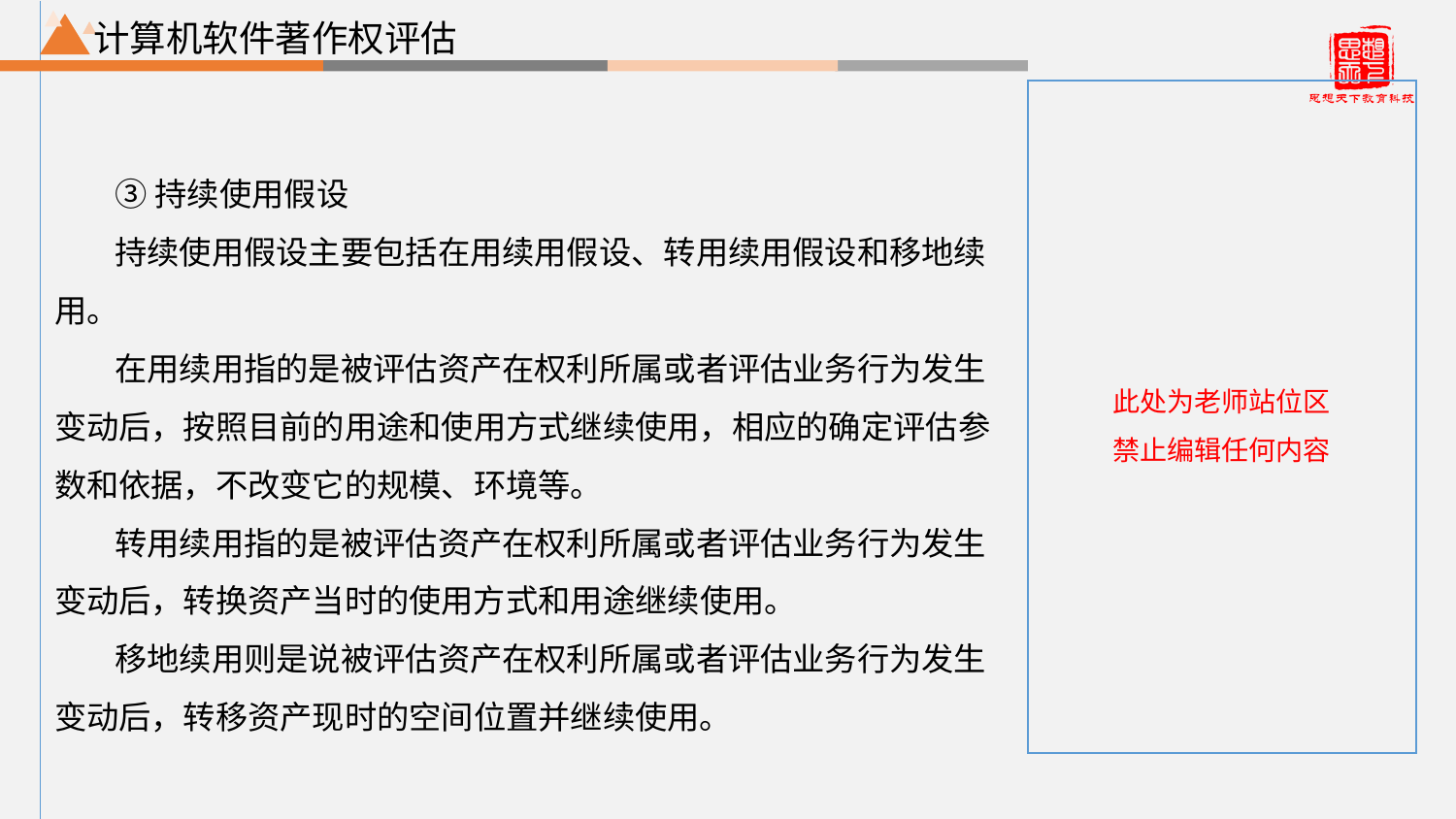

计算机软件著作权评估
③持续使用假设
持续使用假设主要包括在用续用假设、转用续用假设和移地续用。
在用续用指的是被评估资产在权利所属或者评估业务行为发生变动后，按照目前的用途和使用方式继续使用，相应的确定评估参数和依据，不改变它的规模、环境等。
转用续用指的是被评估资产在权利所属或者评估业务行为发生变动后，转换资产当时的使用方式和用途继续使用。
移地续用则是说被评估资产在权利所属或者评估业务行为发生变动后，转移资产现时的空间位置并继续使用。
22